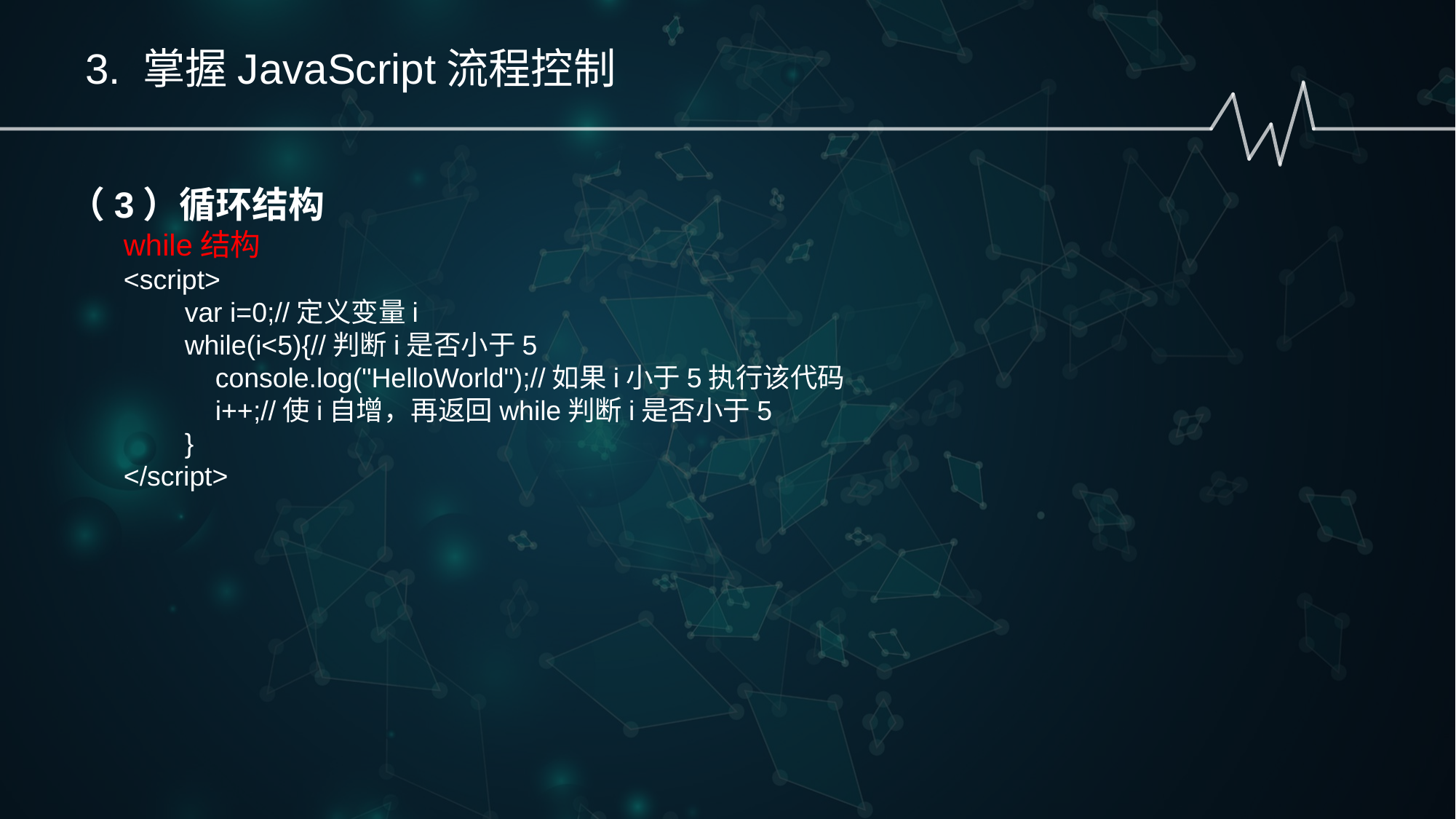

3. 掌握JavaScript流程控制
（3）循环结构
while结构
<script>
        var i=0;//定义变量i
        while(i<5){//判断i是否小于5
            console.log("HelloWorld");//如果i小于5执行该代码
            i++;//使i自增，再返回while判断i是否小于5
        }
</script>